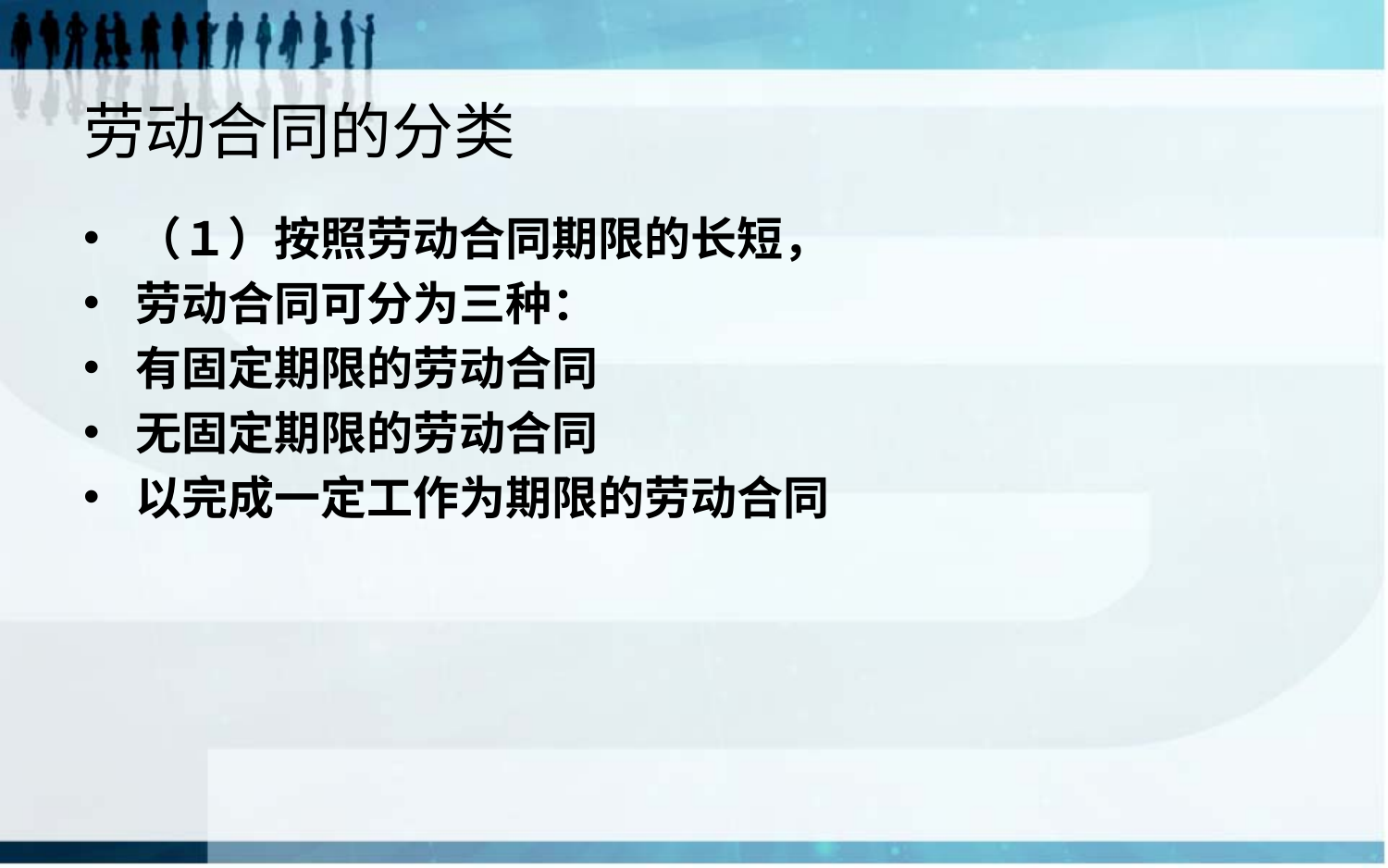

# 劳动合同的分类
（１）按照劳动合同期限的长短，
劳动合同可分为三种：
有固定期限的劳动合同
无固定期限的劳动合同
以完成一定工作为期限的劳动合同